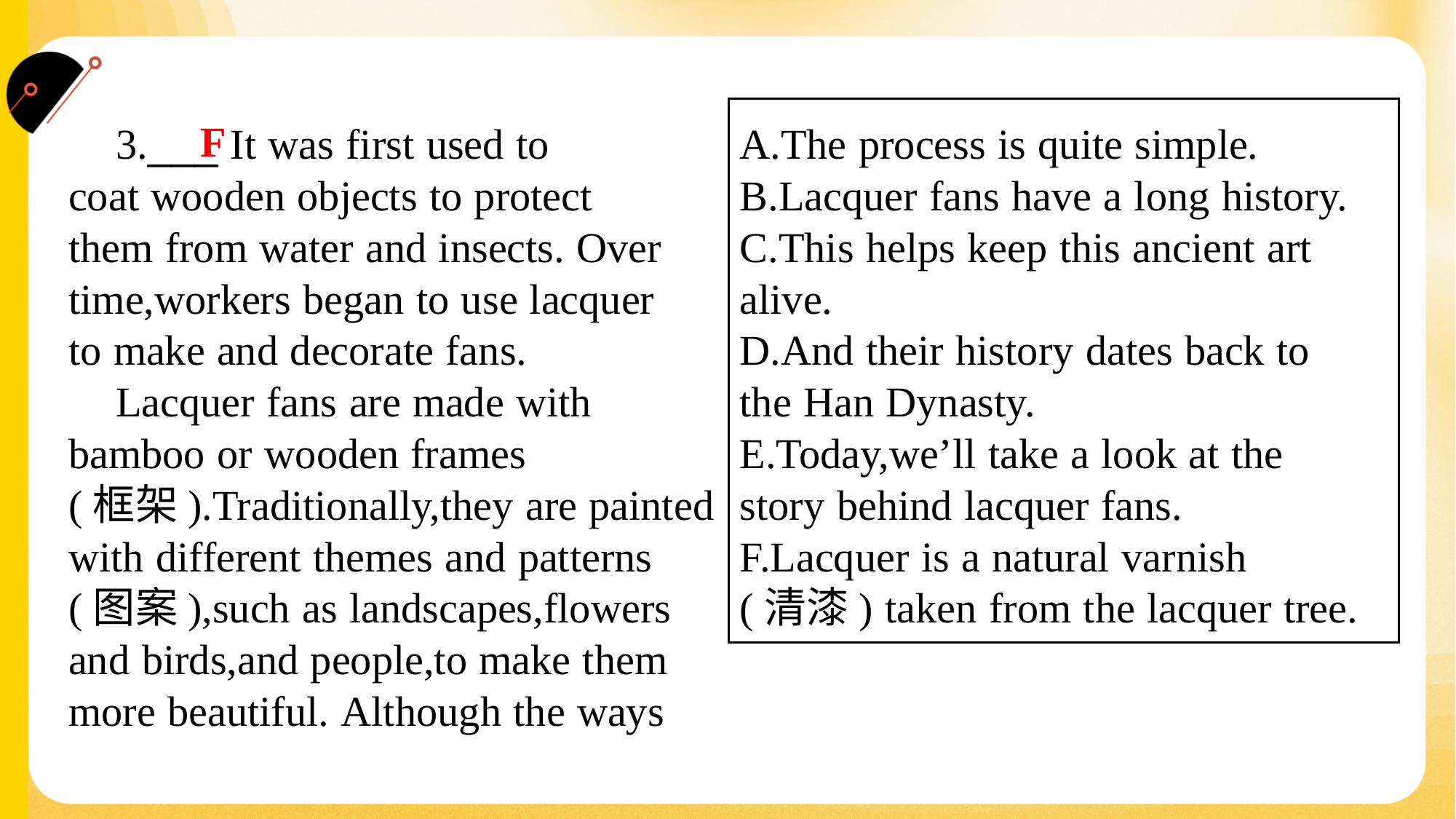

F
A.The process is quite simple.
B.Lacquer fans have a long history.
C.This helps keep this ancient art
alive.
D.And their history dates back to
the Han Dynasty.
E.Today,we’ll take a look at the
story behind lacquer fans.
F.Lacquer is a natural varnish
(清漆) taken from the lacquer tree.
    3.___ It was first used to
coat wooden objects to protect
them from water and insects. Over
time,workers began to use lacquer
to make and decorate fans.
    Lacquer fans are made with
bamboo or wooden frames
(框架).Traditionally,they are painted
with different themes and patterns
(图案),such as landscapes,flowers
and birds,and people,to make them
more beautiful. Although the ways